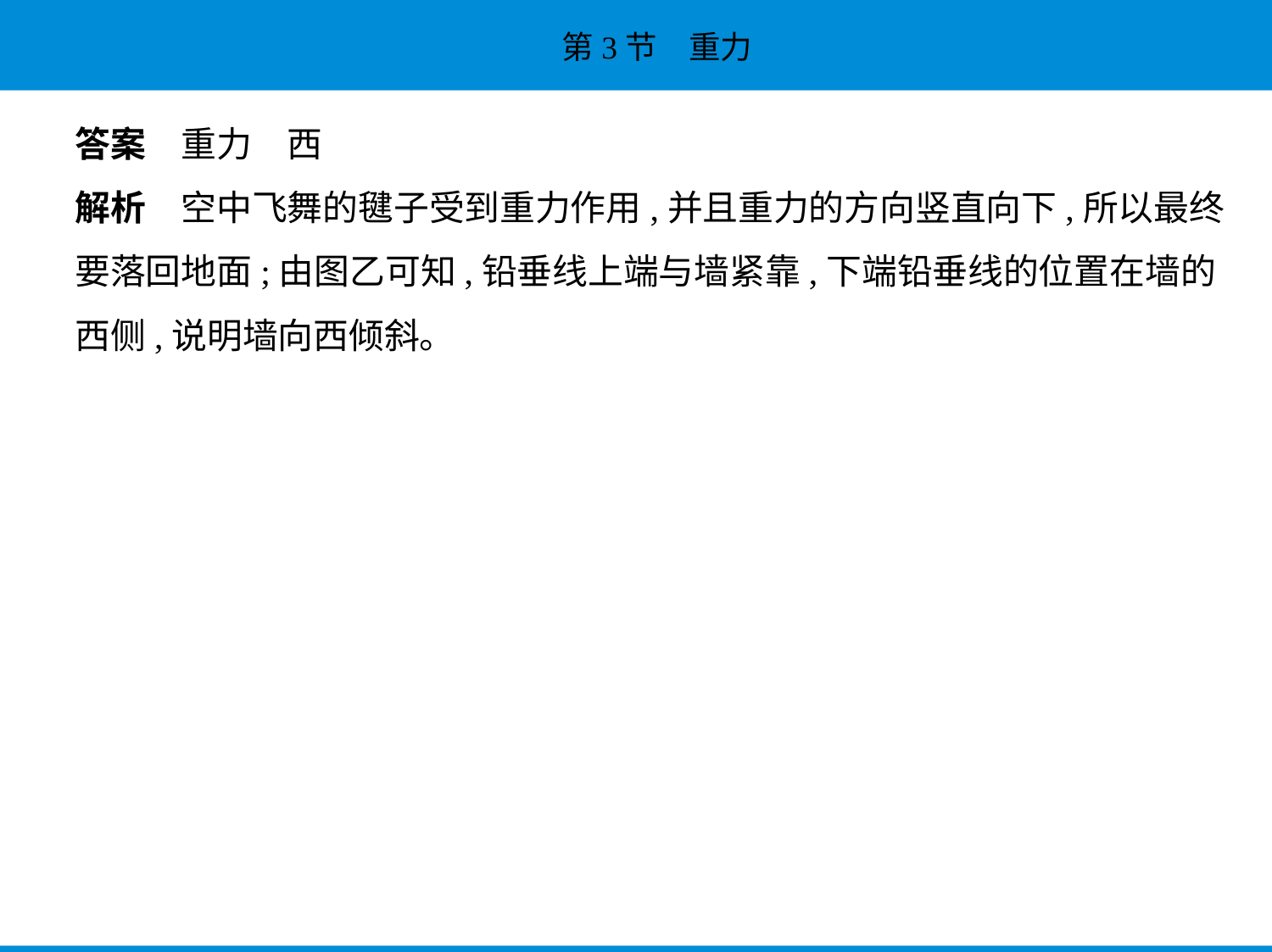

答案　重力　西
解析　空中飞舞的毽子受到重力作用,并且重力的方向竖直向下,所以最终
要落回地面;由图乙可知,铅垂线上端与墙紧靠,下端铅垂线的位置在墙的
西侧,说明墙向西倾斜。